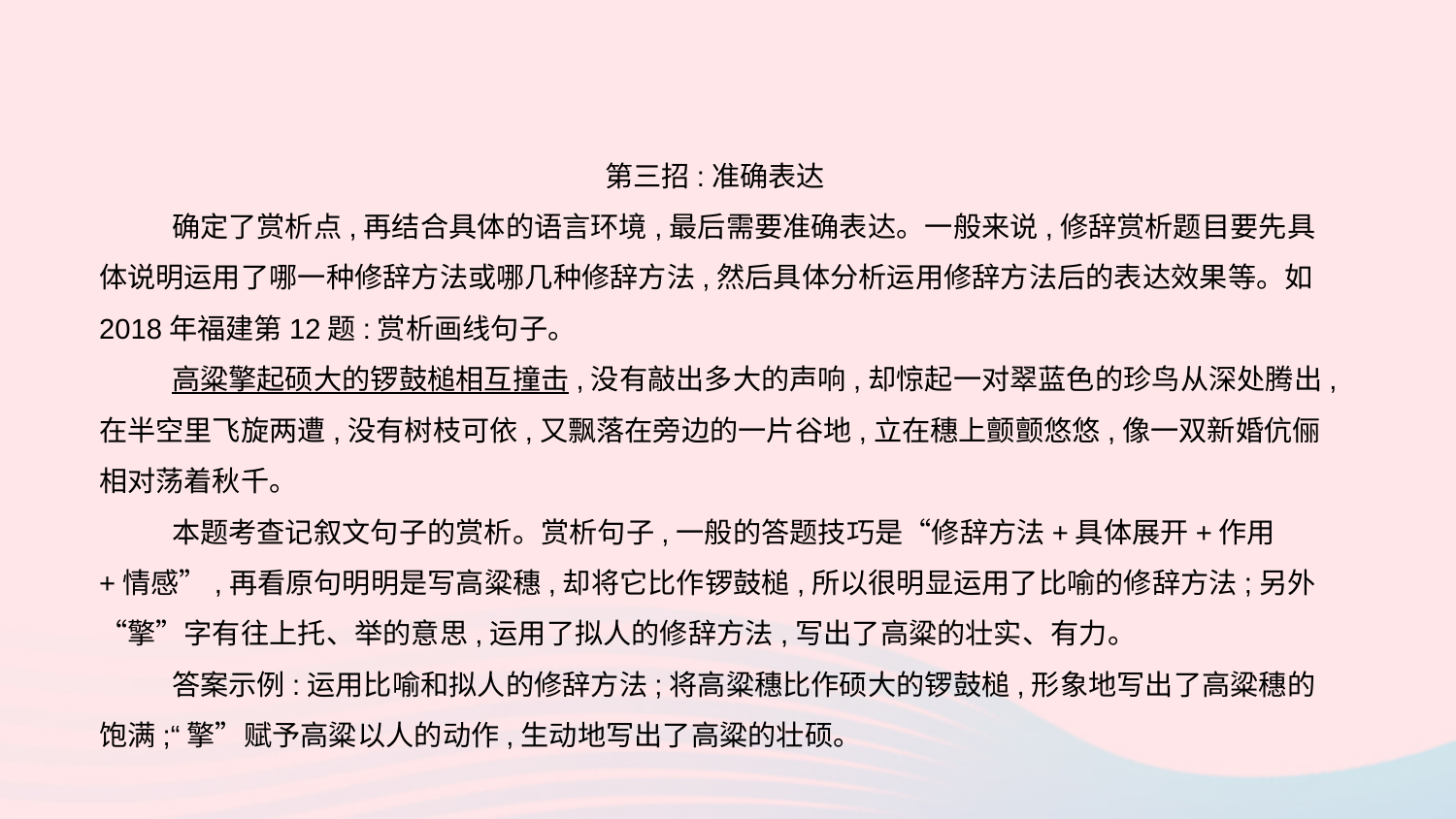

第三招:准确表达
确定了赏析点,再结合具体的语言环境,最后需要准确表达。一般来说,修辞赏析题目要先具体说明运用了哪一种修辞方法或哪几种修辞方法,然后具体分析运用修辞方法后的表达效果等。如2018年福建第12题:赏析画线句子。
高粱擎起硕大的锣鼓槌相互撞击,没有敲出多大的声响,却惊起一对翠蓝色的珍鸟从深处腾出,在半空里飞旋两遭,没有树枝可依,又飘落在旁边的一片谷地,立在穗上颤颤悠悠,像一双新婚伉俪相对荡着秋千。
本题考查记叙文句子的赏析。赏析句子,一般的答题技巧是“修辞方法+具体展开+作用+情感”,再看原句明明是写高粱穗,却将它比作锣鼓槌,所以很明显运用了比喻的修辞方法;另外“擎”字有往上托、举的意思,运用了拟人的修辞方法,写出了高粱的壮实、有力。
答案示例:运用比喻和拟人的修辞方法;将高粱穗比作硕大的锣鼓槌,形象地写出了高粱穗的饱满;“擎”赋予高粱以人的动作,生动地写出了高粱的壮硕。